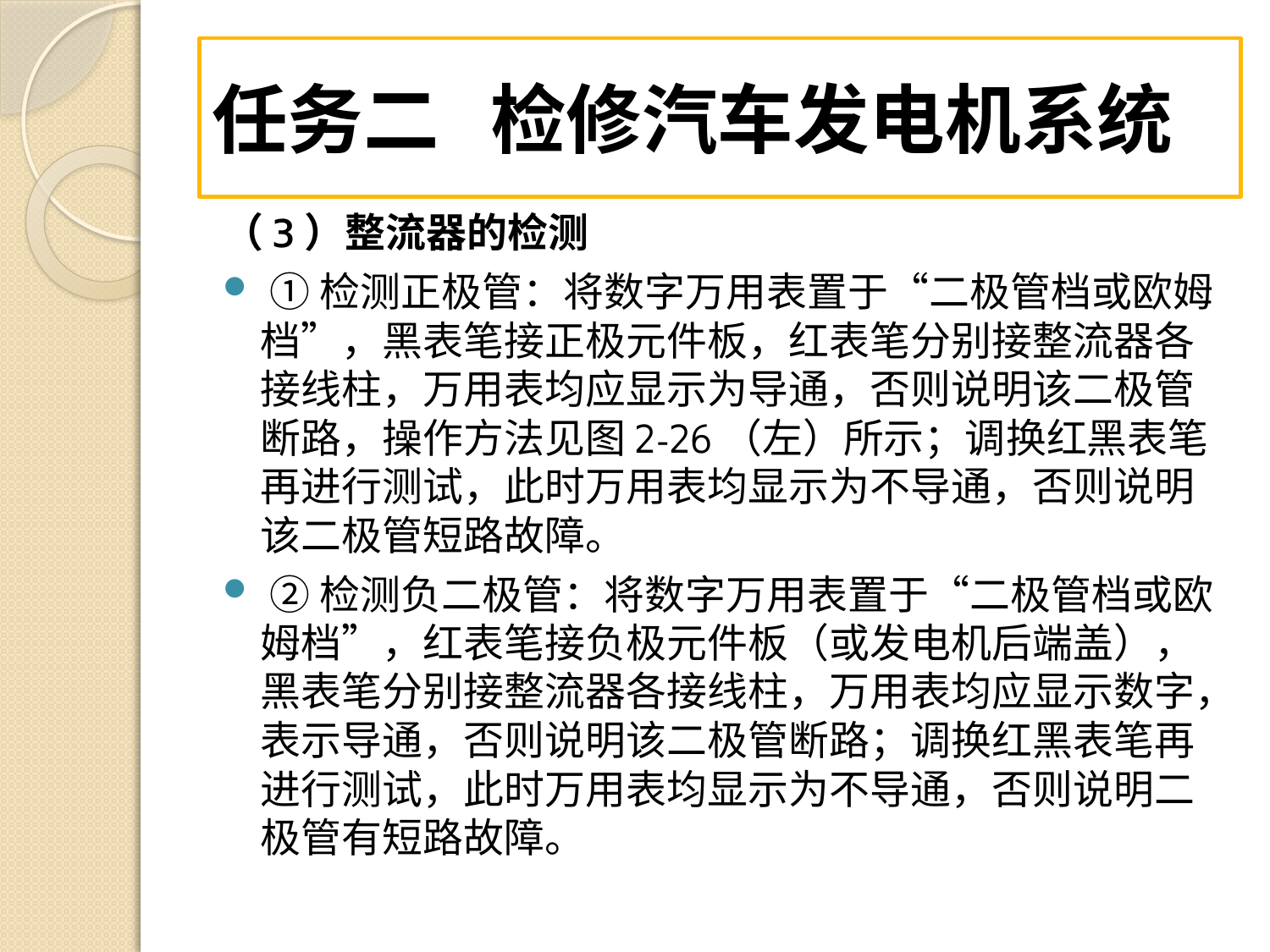

# 任务二   检修汽车发电机系统
（3）整流器的检测
 ①检测正极管：将数字万用表置于“二极管档或欧姆档”，黑表笔接正极元件板，红表笔分别接整流器各接线柱，万用表均应显示为导通，否则说明该二极管断路，操作方法见图2-26（左）所示；调换红黑表笔再进行测试，此时万用表均显示为不导通，否则说明该二极管短路故障。
 ②检测负二极管：将数字万用表置于“二极管档或欧姆档”，红表笔接负极元件板（或发电机后端盖），黑表笔分别接整流器各接线柱，万用表均应显示数字，表示导通，否则说明该二极管断路；调换红黑表笔再进行测试，此时万用表均显示为不导通，否则说明二极管有短路故障。